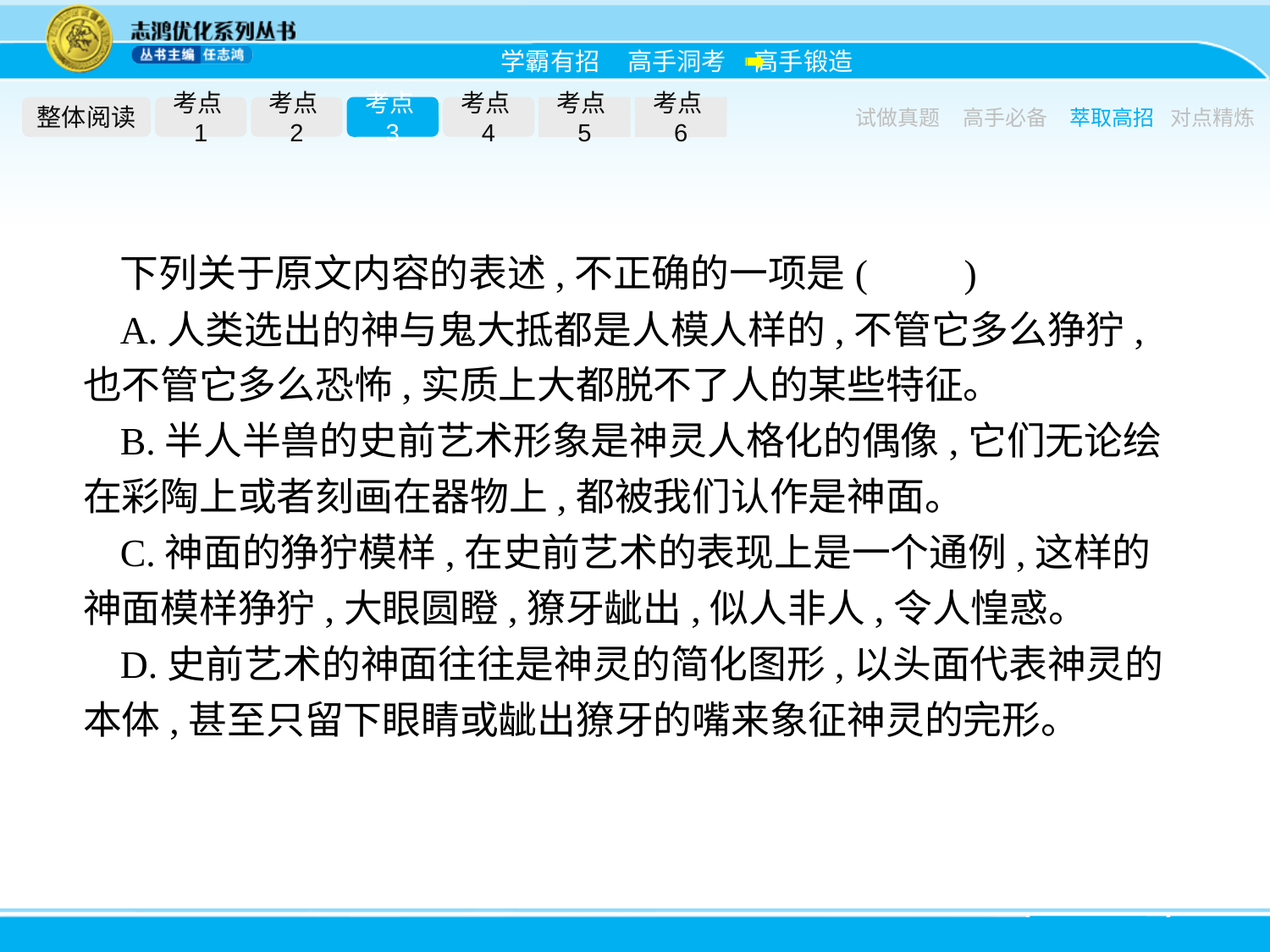

整体阅读
考点1
考点2
考点3
考点4
考点5
考点6
试做真题
高手必备
萃取高招
对点精炼
下列关于原文内容的表述,不正确的一项是(　　)
A.人类选出的神与鬼大抵都是人模人样的,不管它多么狰狞,也不管它多么恐怖,实质上大都脱不了人的某些特征。
B.半人半兽的史前艺术形象是神灵人格化的偶像,它们无论绘在彩陶上或者刻画在器物上,都被我们认作是神面。
C.神面的狰狞模样,在史前艺术的表现上是一个通例,这样的神面模样狰狞,大眼圆瞪,獠牙龇出,似人非人,令人惶惑。
D.史前艺术的神面往往是神灵的简化图形,以头面代表神灵的本体,甚至只留下眼睛或龇出獠牙的嘴来象征神灵的完形。